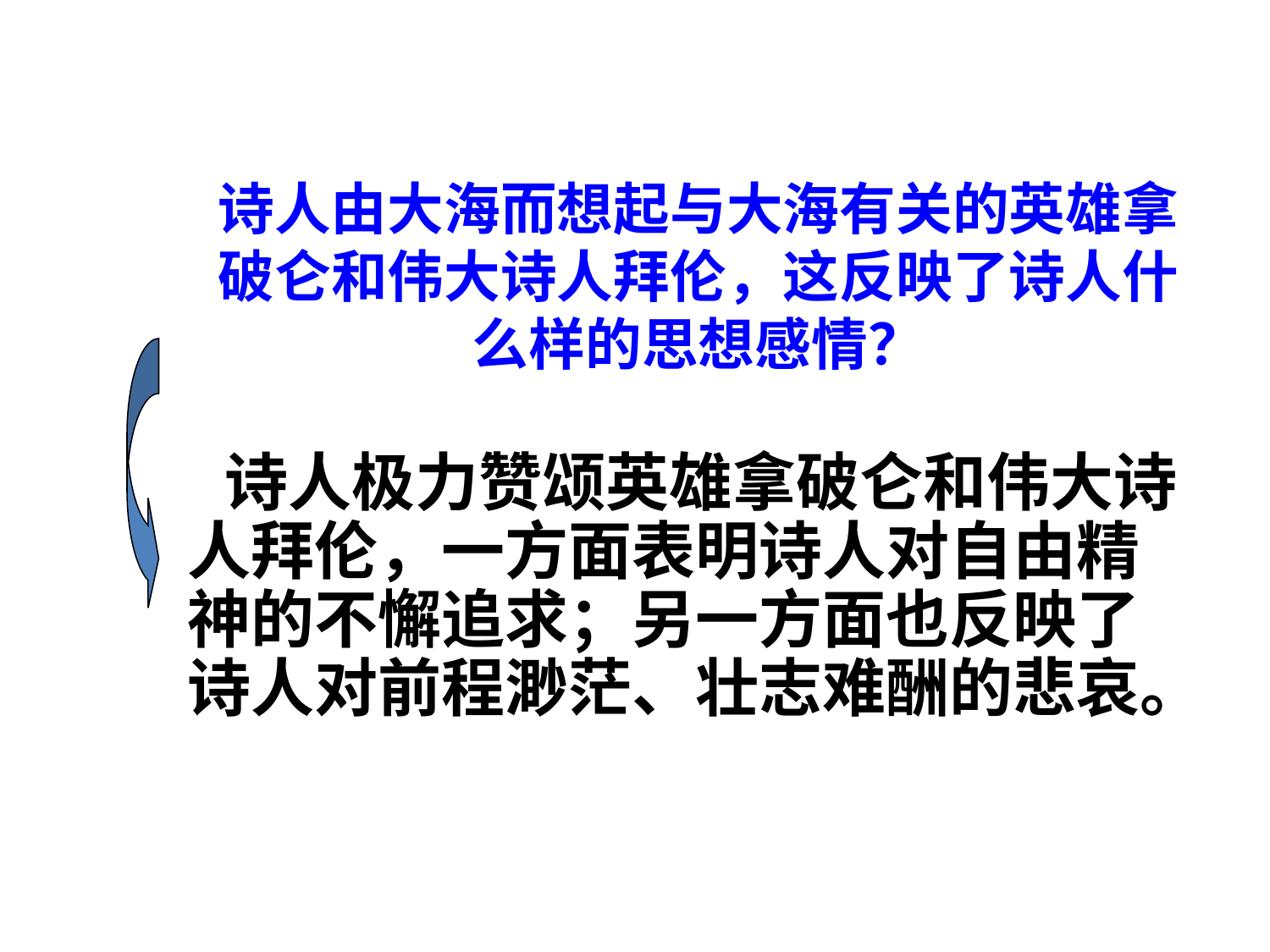

# 诗人由大海而想起与大海有关的英雄拿破仑和伟大诗人拜伦，这反映了诗人什么样的思想感情？

    诗人极力赞颂英雄拿破仑和伟大诗人拜伦，一方面表明诗人对自由精神的不懈追求；另一方面也反映了诗人对前程渺茫、壮志难酬的悲哀。